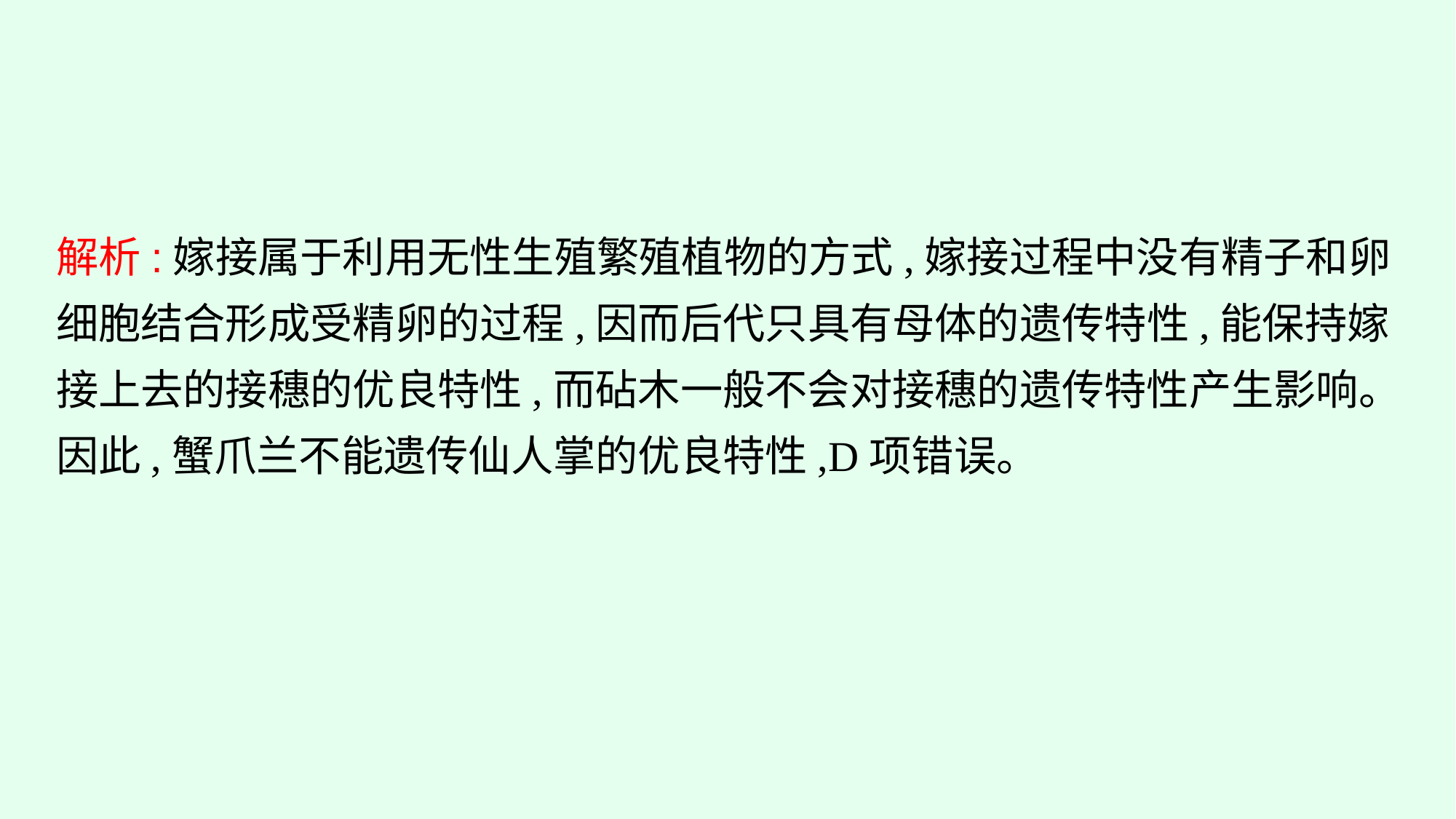

解析:嫁接属于利用无性生殖繁殖植物的方式,嫁接过程中没有精子和卵细胞结合形成受精卵的过程,因而后代只具有母体的遗传特性,能保持嫁接上去的接穗的优良特性,而砧木一般不会对接穗的遗传特性产生影响。因此,蟹爪兰不能遗传仙人掌的优良特性,D项错误。